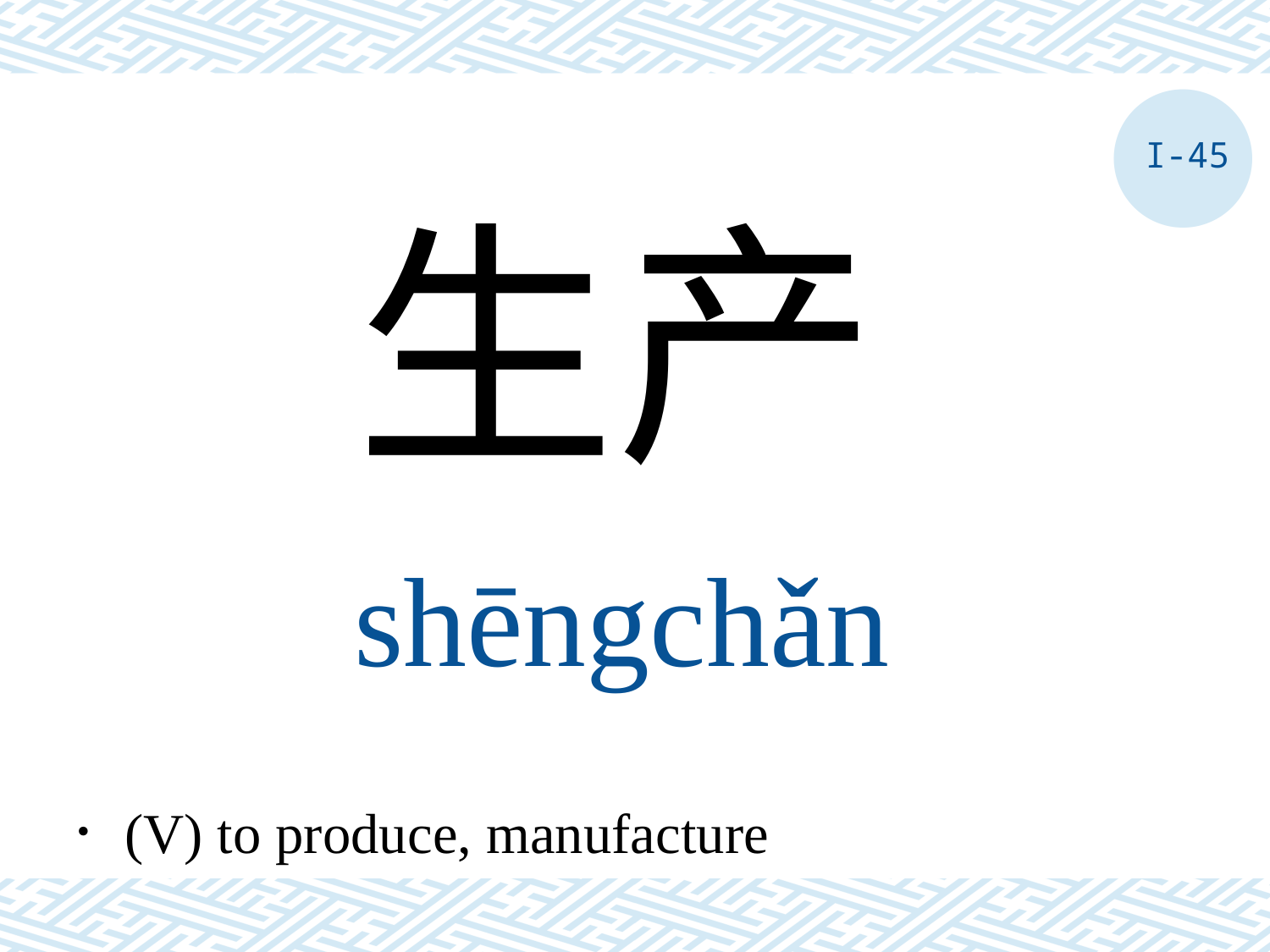

I-45

生产
shēngchǎn
．(V) to produce, manufacture